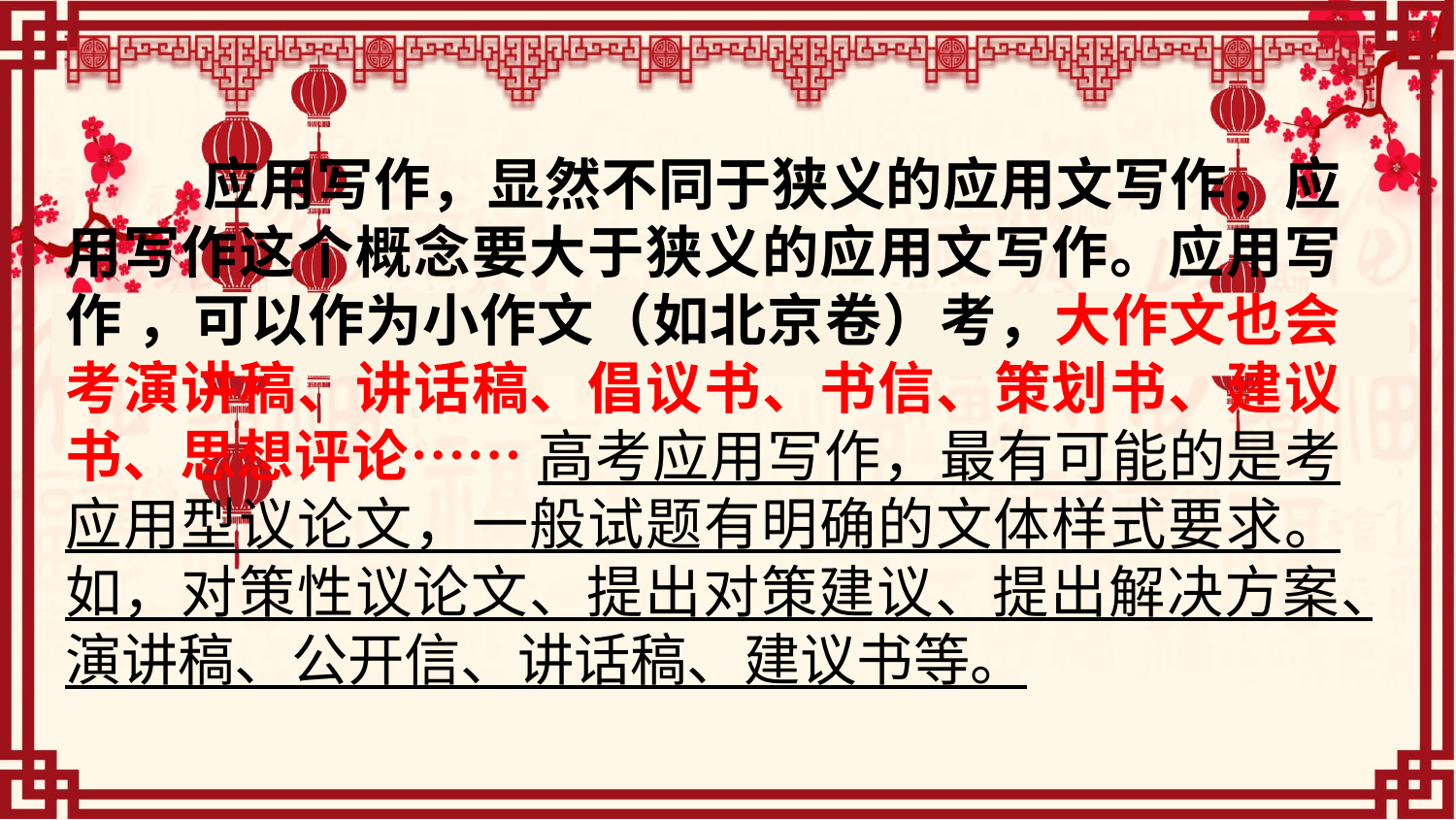

应用写作，显然不同于狭义的应用文写作，应用写作这个概念要大于狭义的应用文写作。应用写作 ，可以作为小作文（如北京卷）考，大作文也会考演讲稿、讲话稿、倡议书、书信、策划书、建议书、思想评论…… 高考应用写作，最有可能的是考应用型议论文，一般试题有明确的文体样式要求。如，对策性议论文、提出对策建议、提出解决方案、演讲稿、公开信、讲话稿、建议书等。